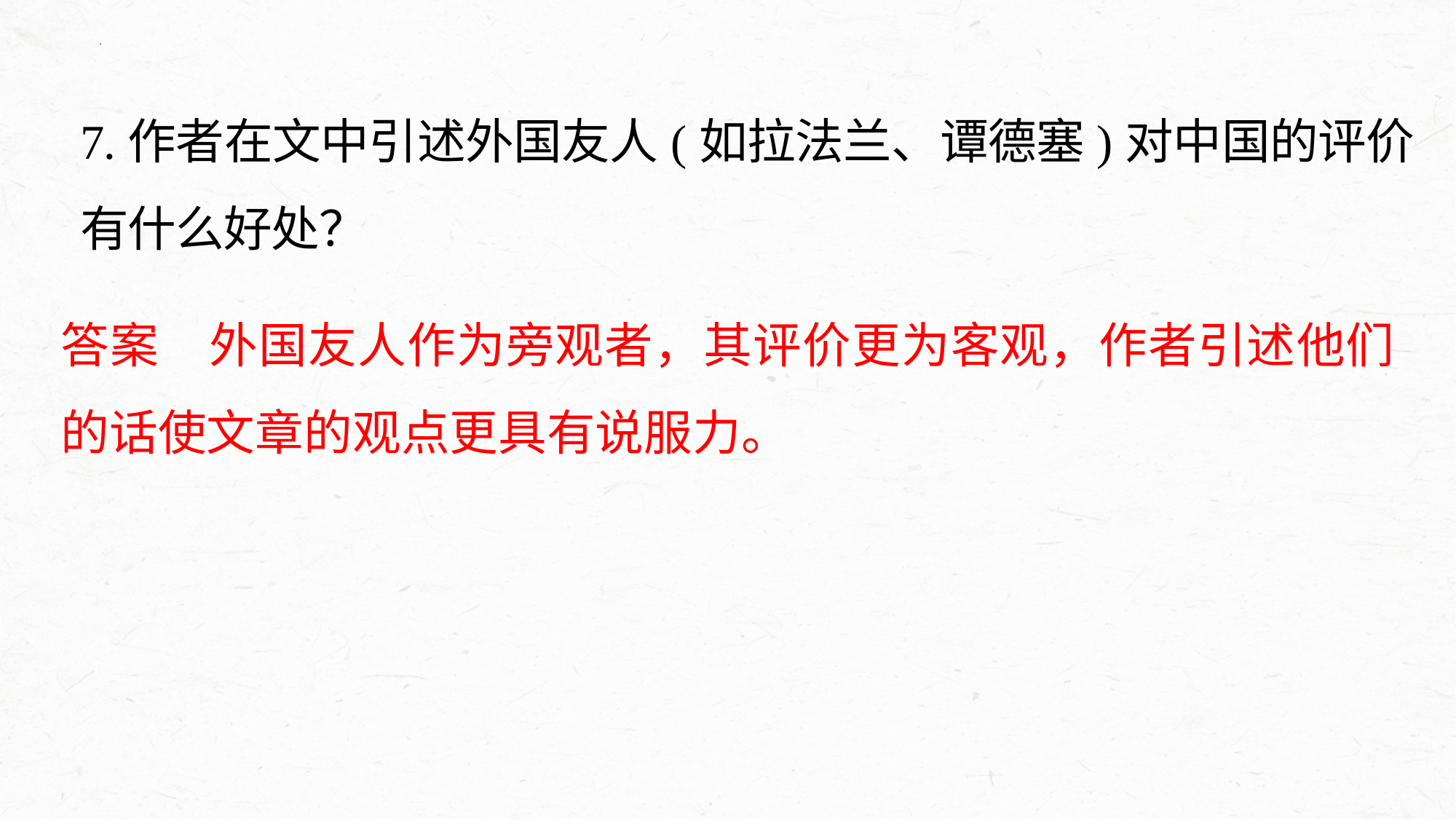

7.作者在文中引述外国友人(如拉法兰、谭德塞)对中国的评价有什么好处？
答案　外国友人作为旁观者，其评价更为客观，作者引述他们的话使文章的观点更具有说服力。